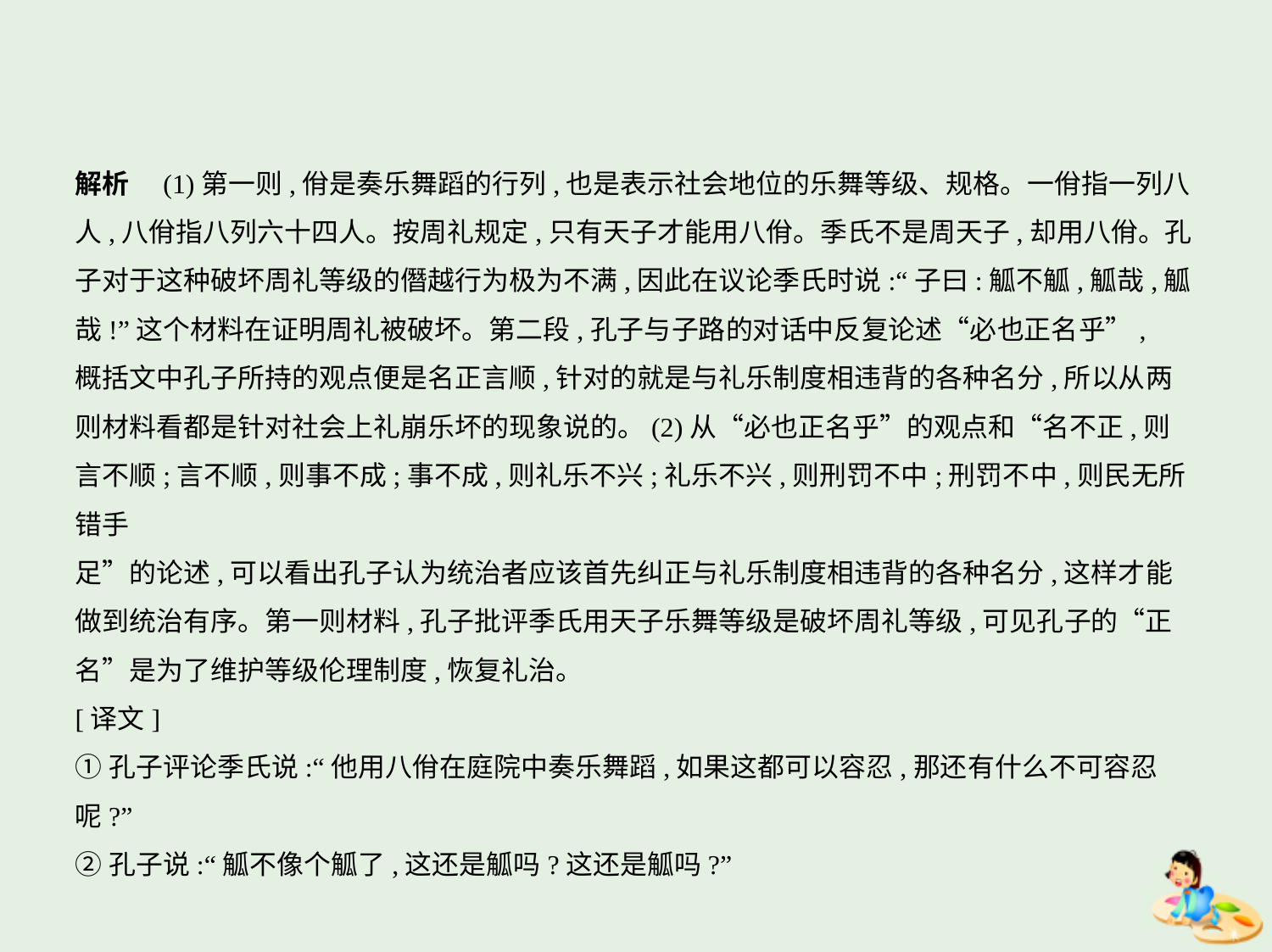

解析　(1)第一则,佾是奏乐舞蹈的行列,也是表示社会地位的乐舞等级、规格。一佾指一列八
人,八佾指八列六十四人。按周礼规定,只有天子才能用八佾。季氏不是周天子,却用八佾。孔
子对于这种破坏周礼等级的僭越行为极为不满,因此在议论季氏时说:“子曰:觚不觚,觚哉,觚
哉!”这个材料在证明周礼被破坏。第二段,孔子与子路的对话中反复论述“必也正名乎”,
概括文中孔子所持的观点便是名正言顺,针对的就是与礼乐制度相违背的各种名分,所以从两
则材料看都是针对社会上礼崩乐坏的现象说的。(2)从“必也正名乎”的观点和“名不正,则
言不顺;言不顺,则事不成;事不成,则礼乐不兴;礼乐不兴,则刑罚不中;刑罚不中,则民无所错手
足”的论述,可以看出孔子认为统治者应该首先纠正与礼乐制度相违背的各种名分,这样才能
做到统治有序。第一则材料,孔子批评季氏用天子乐舞等级是破坏周礼等级,可见孔子的“正
名”是为了维护等级伦理制度,恢复礼治。
[译文]
①孔子评论季氏说:“他用八佾在庭院中奏乐舞蹈,如果这都可以容忍,那还有什么不可容忍
呢?”
②孔子说:“觚不像个觚了,这还是觚吗?这还是觚吗?”